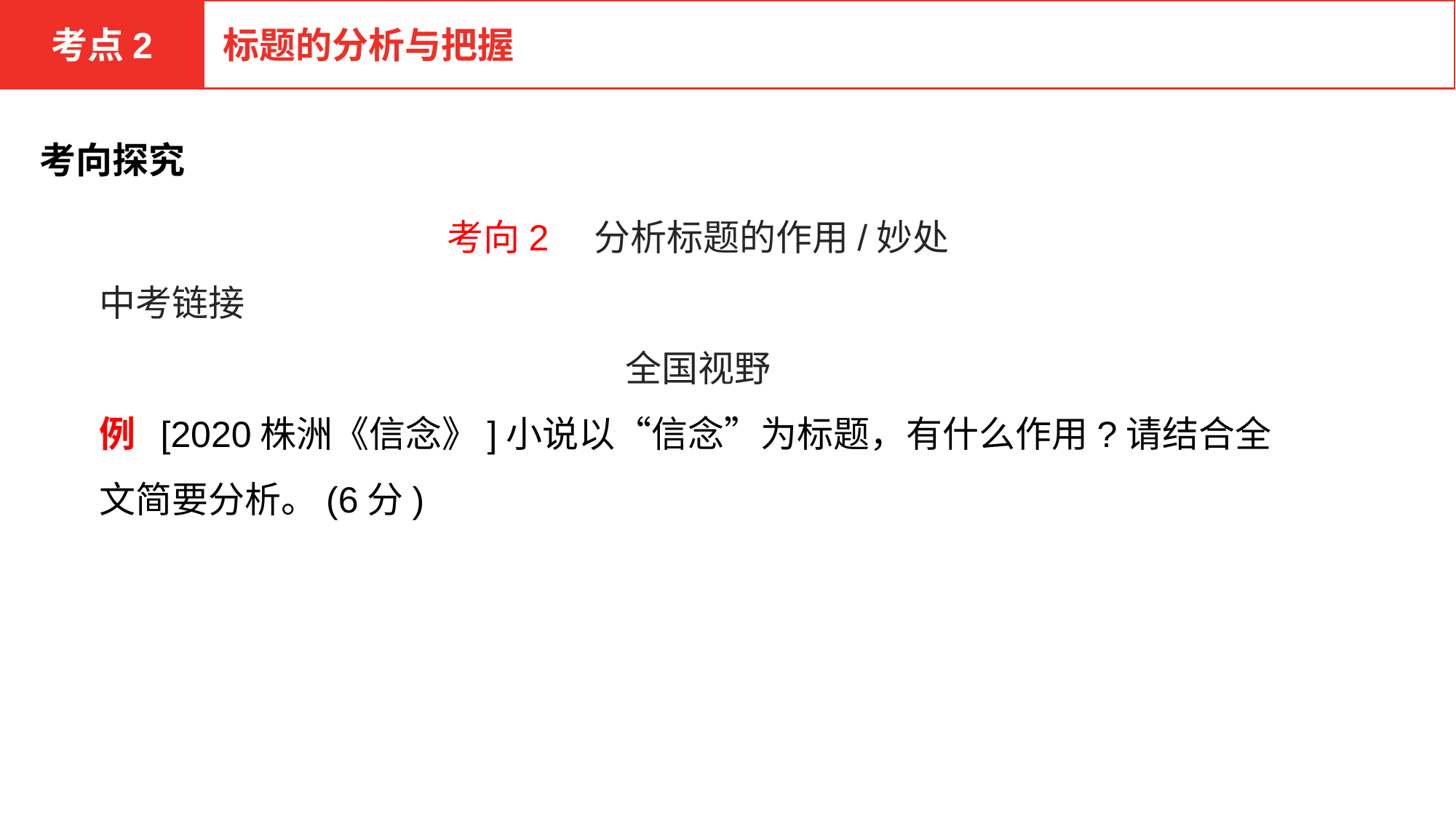

考点2
标题的分析与把握
考向探究
考向2　分析标题的作用/妙处
中考链接
全国视野
例  [2020株洲《信念》]小说以“信念”为标题，有什么作用?请结合全文简要分析。(6分)